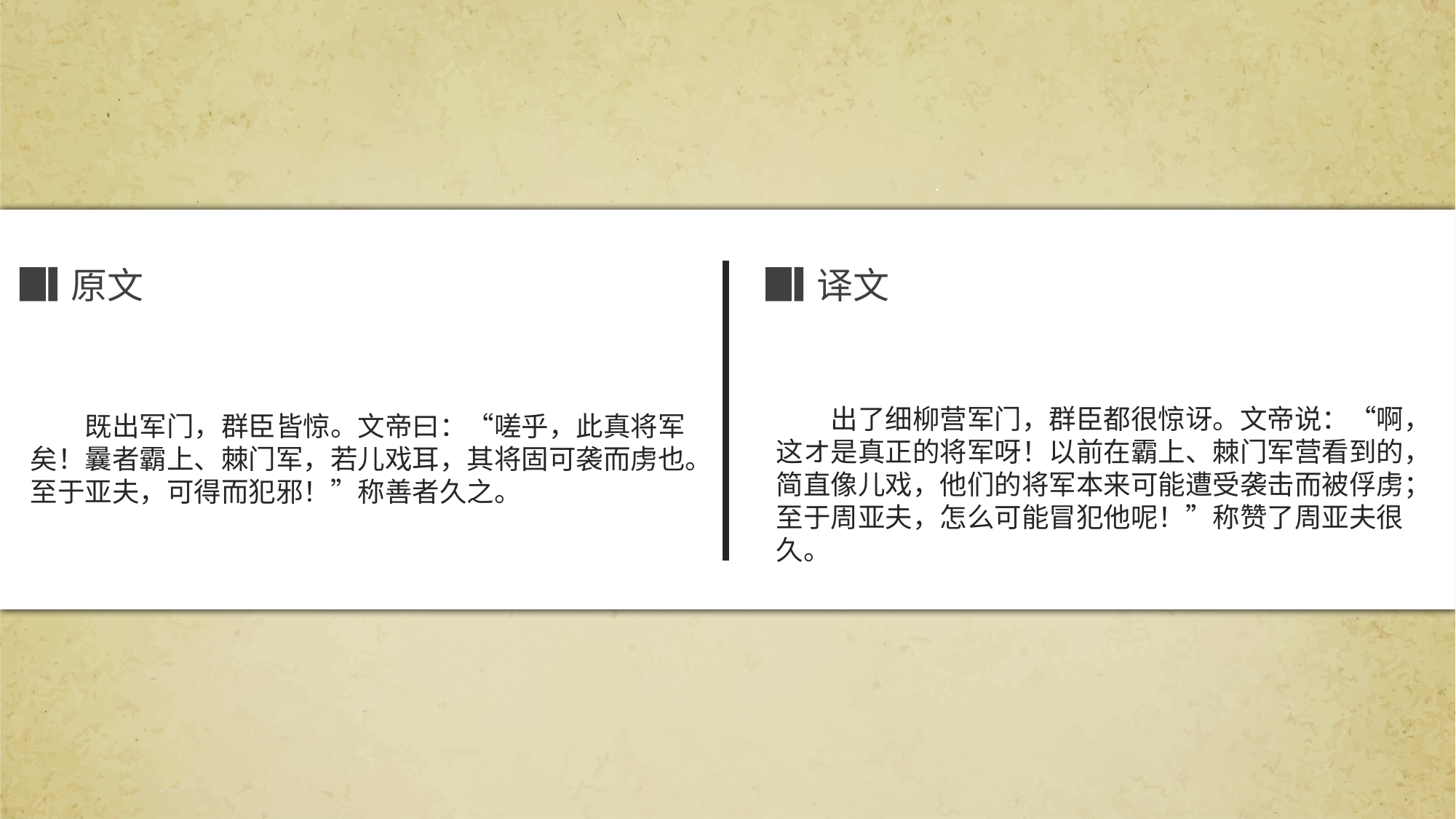

原文
译文

出了细柳营军门，群臣都很惊讶。文帝说：“啊，这オ是真正的将军呀！以前在霸上、棘门军营看到的，简直像儿戏，他们的将军本来可能遭受袭击而被俘虏；至于周亚夫，怎么可能冒犯他呢！”称赞了周亚夫很久。
既出军门，群臣皆惊。文帝曰：“嗟乎，此真将军矣！曩者霸上、棘门军，若儿戏耳，其将固可袭而虏也。至于亚夫，可得而犯邪！”称善者久之。